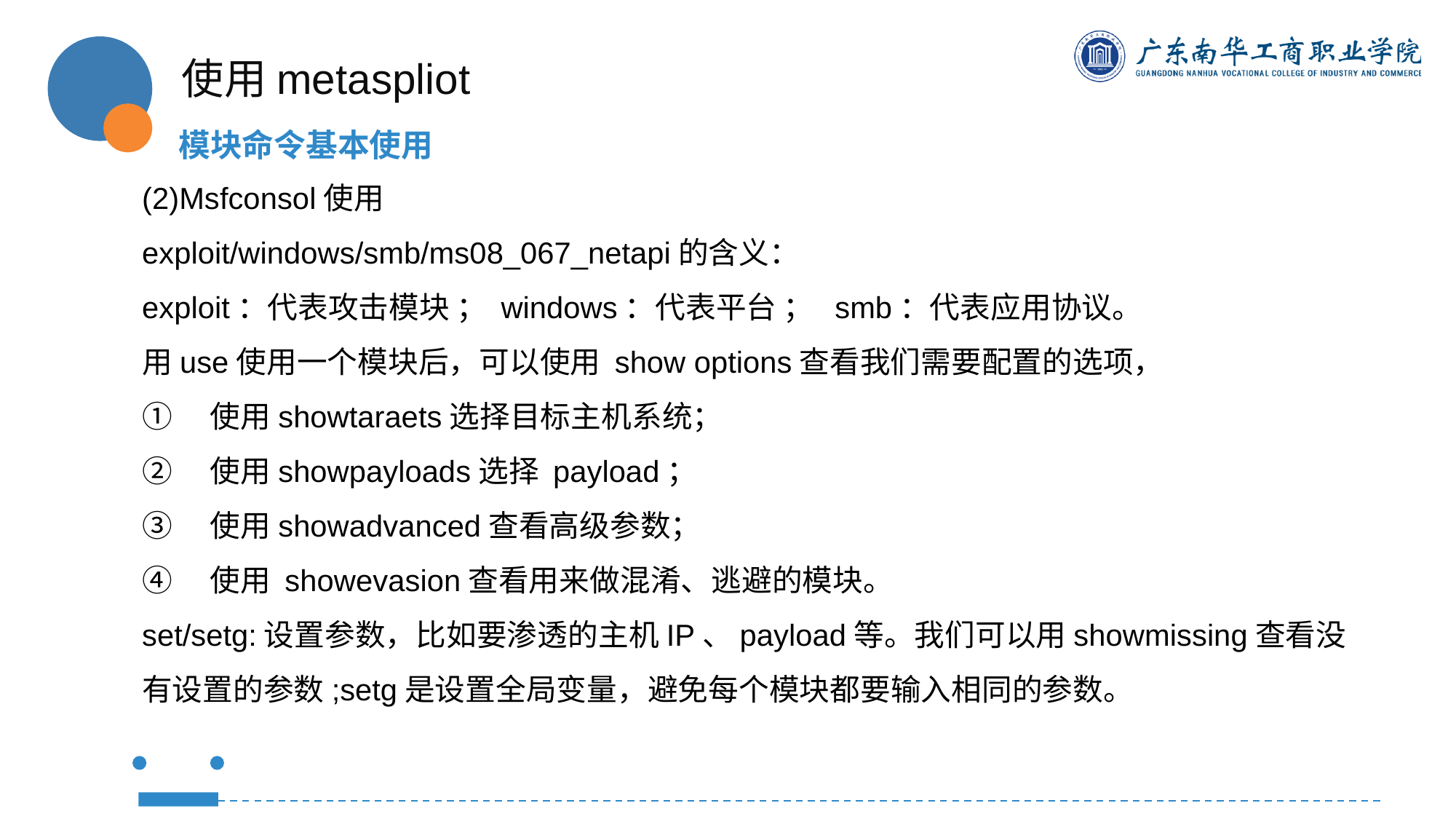

使用metaspliot
模块命令基本使用

(2)Msfconsol使用
exploit/windows/smb/ms08_067_netapi的含义：
exploit：代表攻击模块 ； windows：代表平台 ；  smb：代表应用协议。
用use使用一个模块后，可以使用 show options查看我们需要配置的选项，
①　使用showtaraets选择目标主机系统；
②　使用showpayloads选择 payload；
③　使用showadvanced查看高级参数；
④　使用 showevasion查看用来做混淆、逃避的模块。
set/setg:设置参数，比如要渗透的主机IP、payload等。我们可以用showmissing查看没
有设置的参数;setg是设置全局变量，避免每个模块都要输入相同的参数。